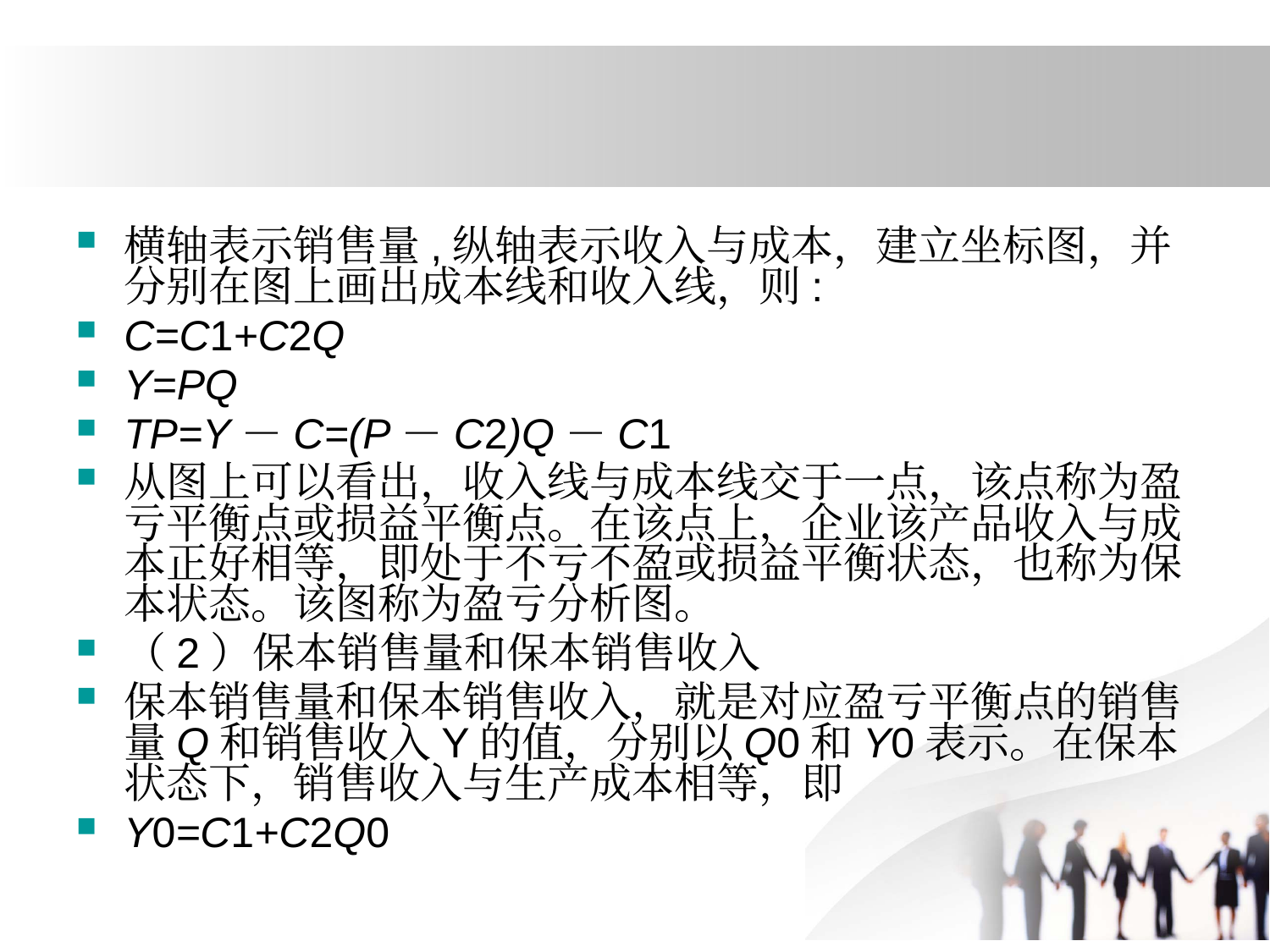

#
横轴表示销售量,纵轴表示收入与成本，建立坐标图，并分别在图上画出成本线和收入线，则:
C=C1+C2Q
Y=PQ
TP=Y－C=(P－C2)Q－C1
从图上可以看出，收入线与成本线交于一点，该点称为盈亏平衡点或损益平衡点。在该点上，企业该产品收入与成本正好相等，即处于不亏不盈或损益平衡状态，也称为保本状态。该图称为盈亏分析图。
（2）保本销售量和保本销售收入
保本销售量和保本销售收入，就是对应盈亏平衡点的销售量Q和销售收入Y的值，分别以Q0和Y0表示。在保本状态下，销售收入与生产成本相等，即
Y0=C1+C2Q0